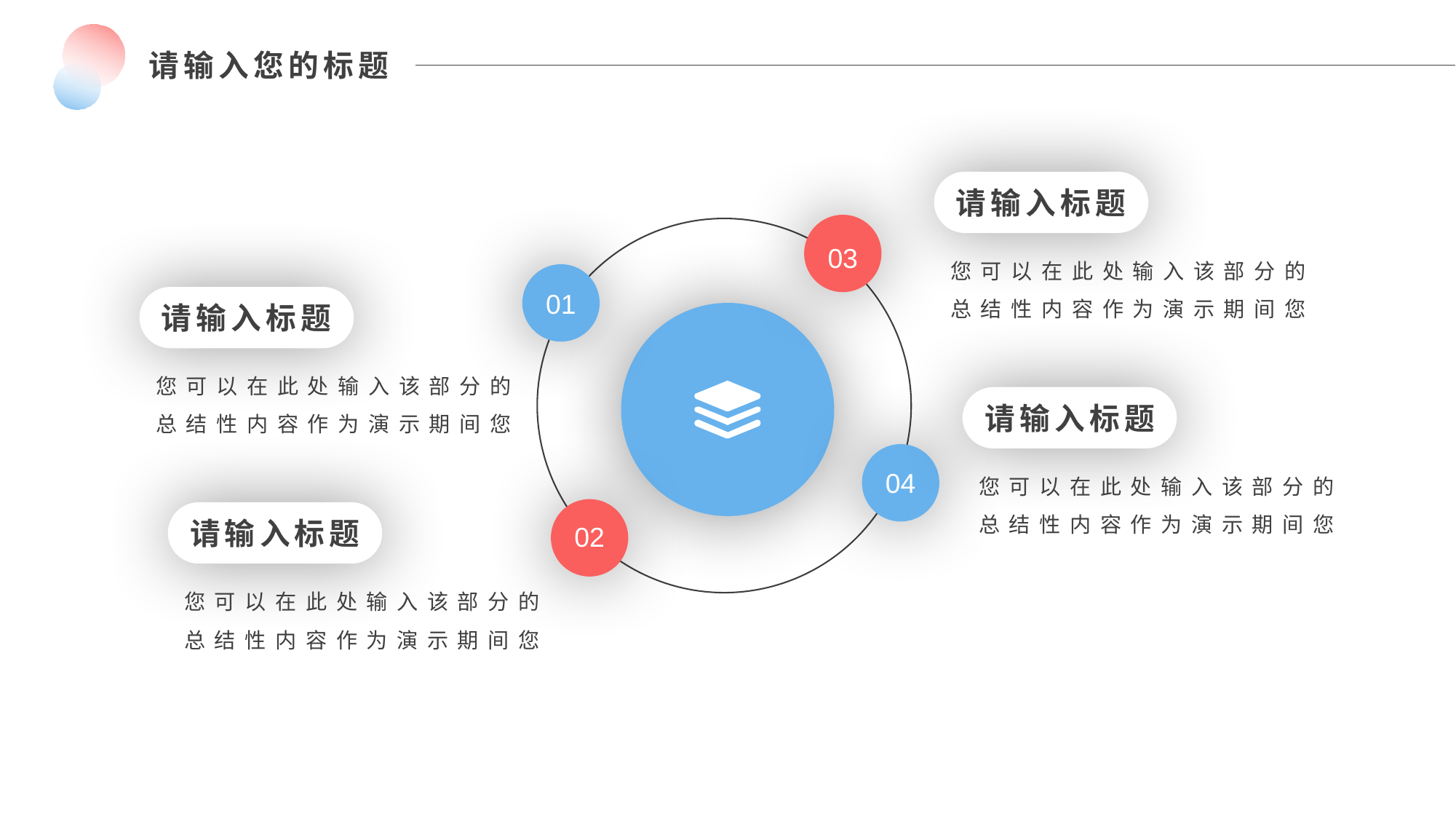

请输入标题
您可以在此处输入该部分的总结性内容作为演示期间您

03

01

04

02

请输入标题
您可以在此处输入该部分的总结性内容作为演示期间您

请输入标题
您可以在此处输入该部分的总结性内容作为演示期间您

请输入标题
您可以在此处输入该部分的总结性内容作为演示期间您